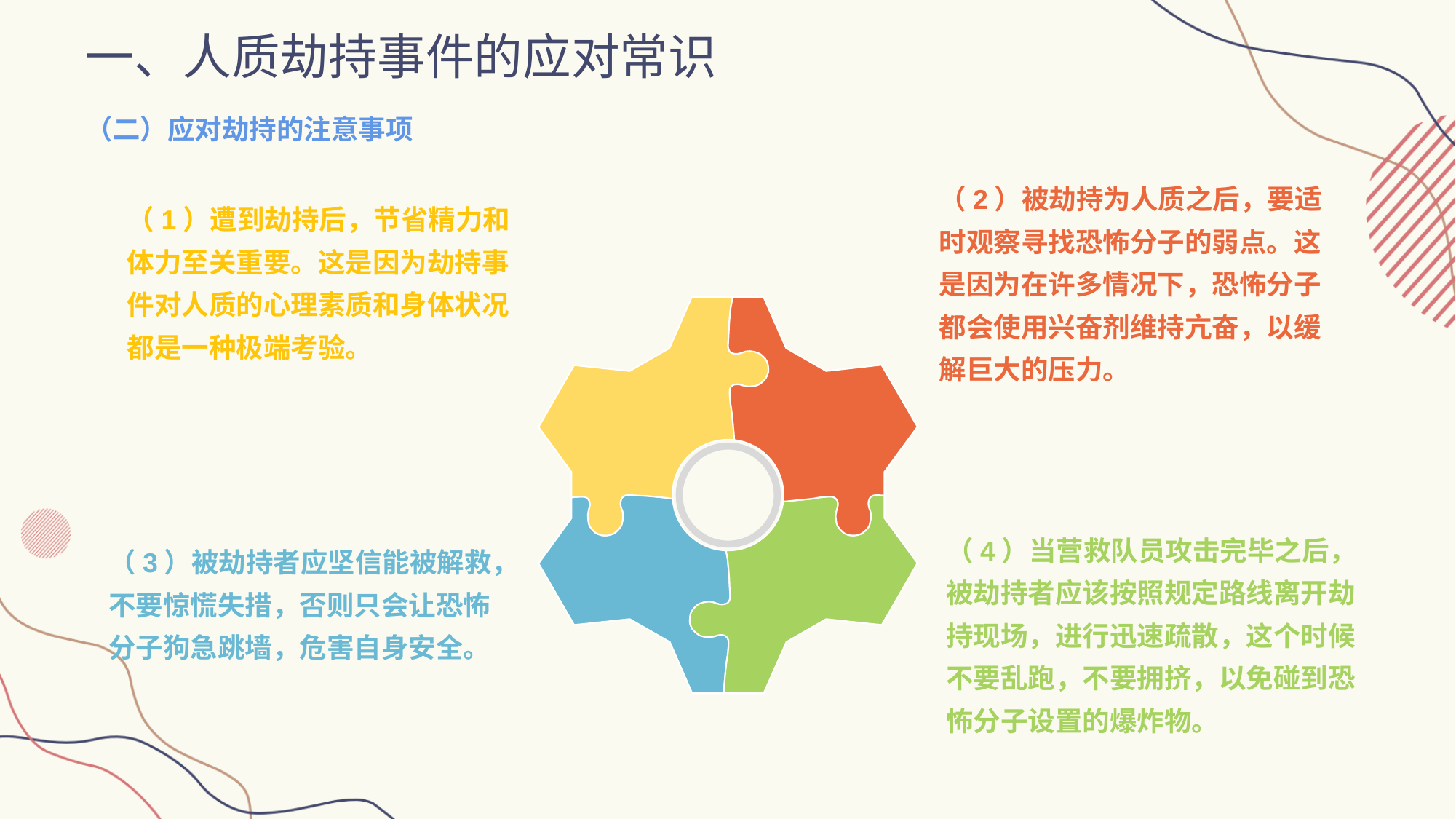

一、人质劫持事件的应对常识
（二）应对劫持的注意事项
（1）遭到劫持后，节省精力和体力至关重要。这是因为劫持事件对人质的心理素质和身体状况都是一种极端考验。
（2）被劫持为人质之后，要适时观察寻找恐怖分子的弱点。这是因为在许多情况下，恐怖分子都会使用兴奋剂维持亢奋，以缓解巨大的压力。

（3）被劫持者应坚信能被解救，不要惊慌失措，否则只会让恐怖分子狗急跳墙，危害自身安全。
（4）当营救队员攻击完毕之后，被劫持者应该按照规定路线离开劫持现场，进行迅速疏散，这个时候不要乱跑，不要拥挤，以免碰到恐怖分子设置的爆炸物。